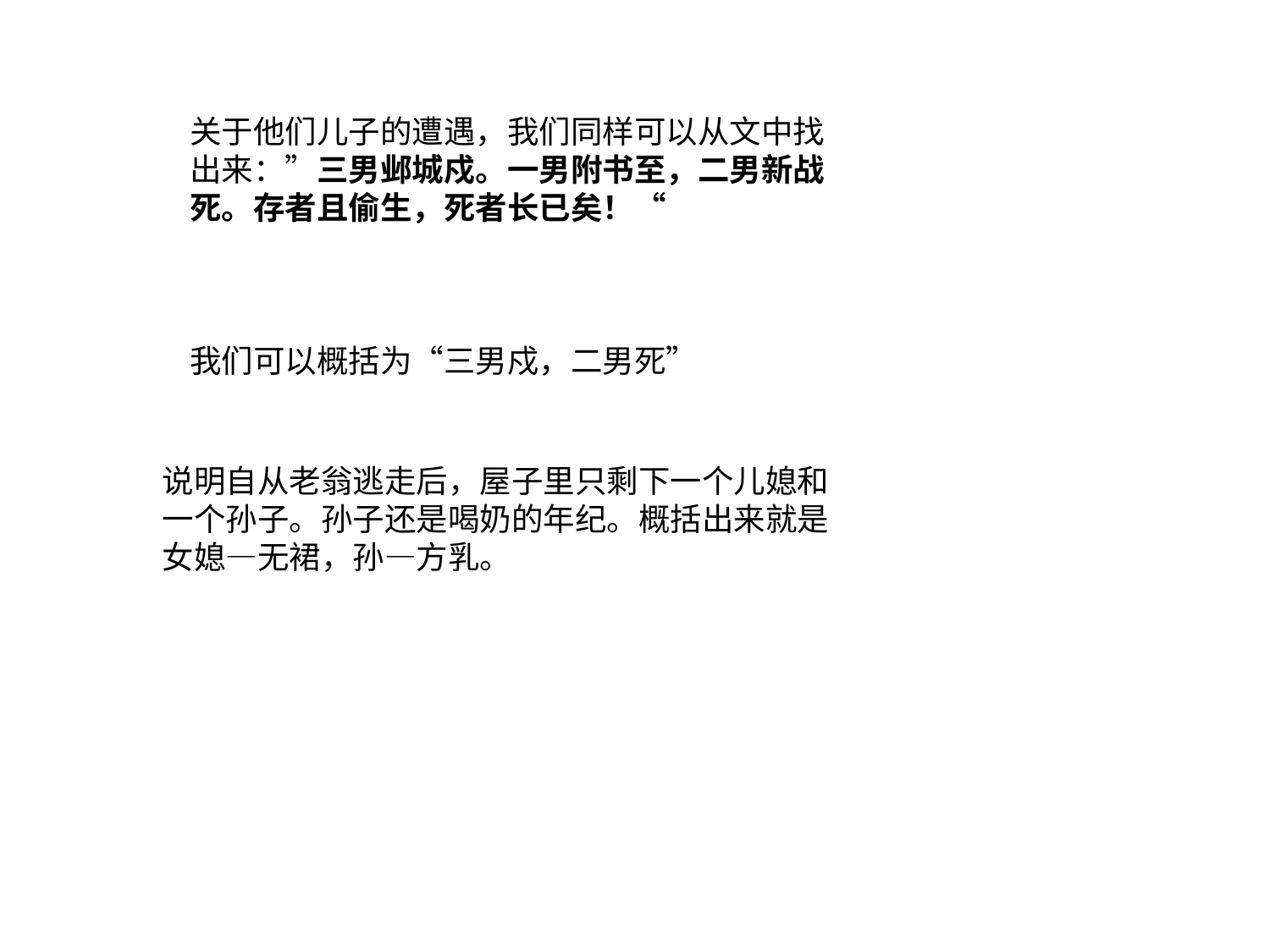

关于他们儿子的遭遇，我们同样可以从文中找出来：”三男邺城戍。一男附书至，二男新战死。存者且偷生，死者长已矣！“
我们可以概括为“三男戍，二男死”
说明自从老翁逃走后，屋子里只剩下一个儿媳和一个孙子。孙子还是喝奶的年纪。概括出来就是女媳—无裙，孙—方乳。